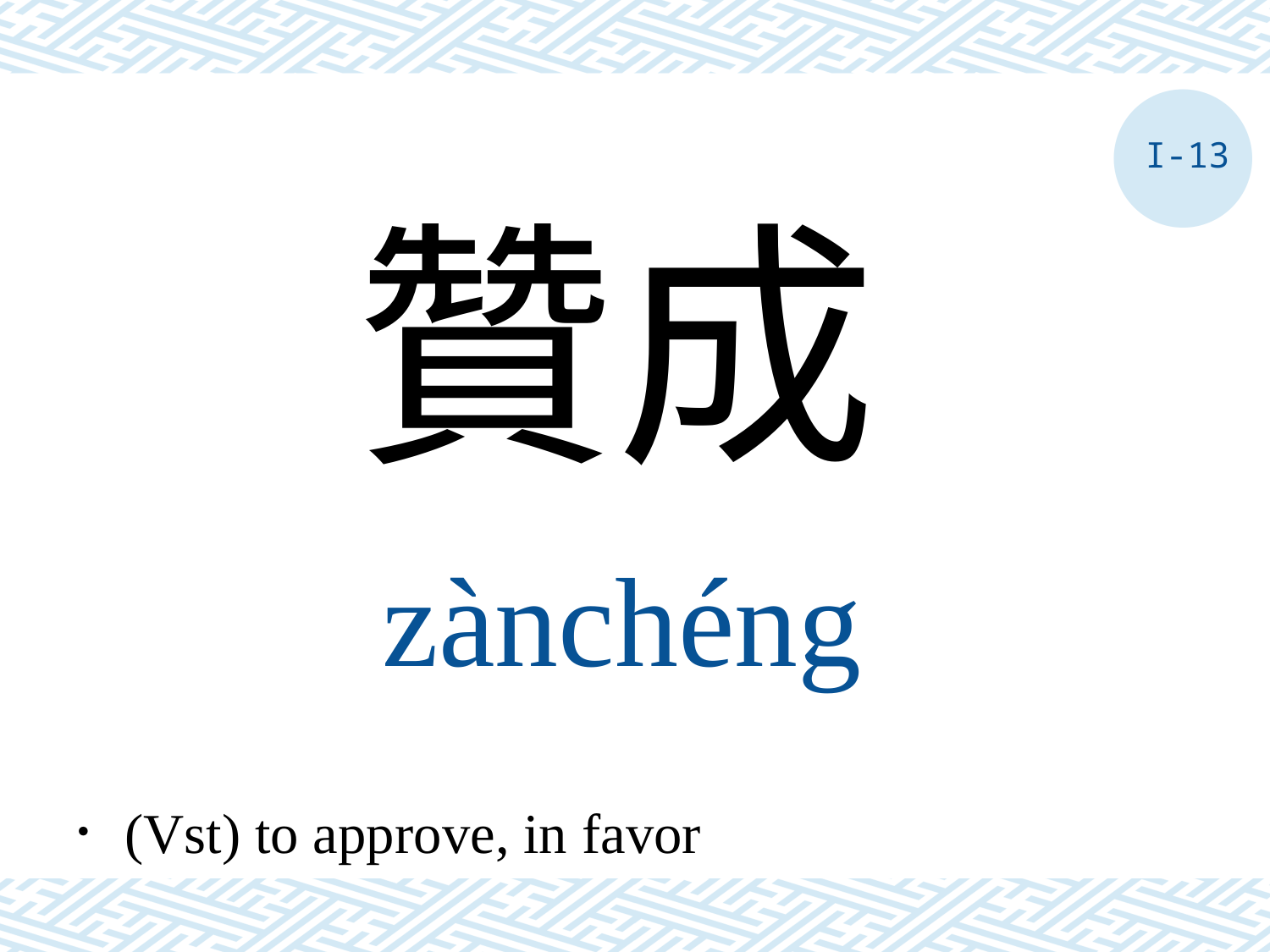

I-13

贊成
zànchéng
．(Vst) to approve, in favor